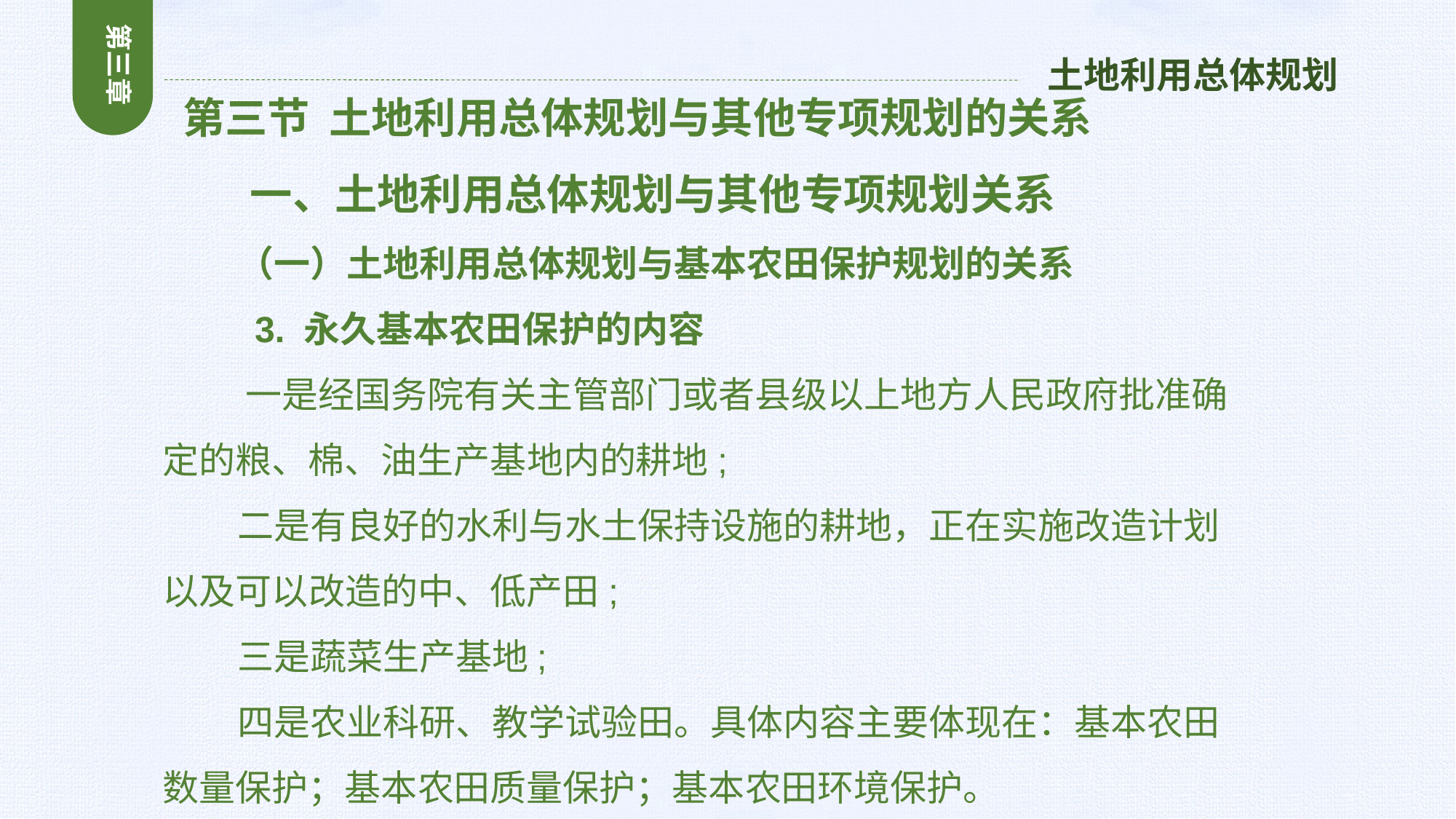

第三章
土地利用总体规划
 第三节  土地利用总体规划与其他专项规划的关系
        一、土地利用总体规划与其他专项规划关系
        （一）土地利用总体规划与基本农田保护规划的关系
         3. 永久基本农田保护的内容
         一是经国务院有关主管部门或者县级以上地方人民政府批准确定的粮、棉、油生产基地内的耕地;
        二是有良好的水利与水土保持设施的耕地，正在实施改造计划以及可以改造的中、低产田;
        三是蔬菜生产基地;
        四是农业科研、教学试验田。具体内容主要体现在：基本农田数量保护；基本农田质量保护；基本农田环境保护。